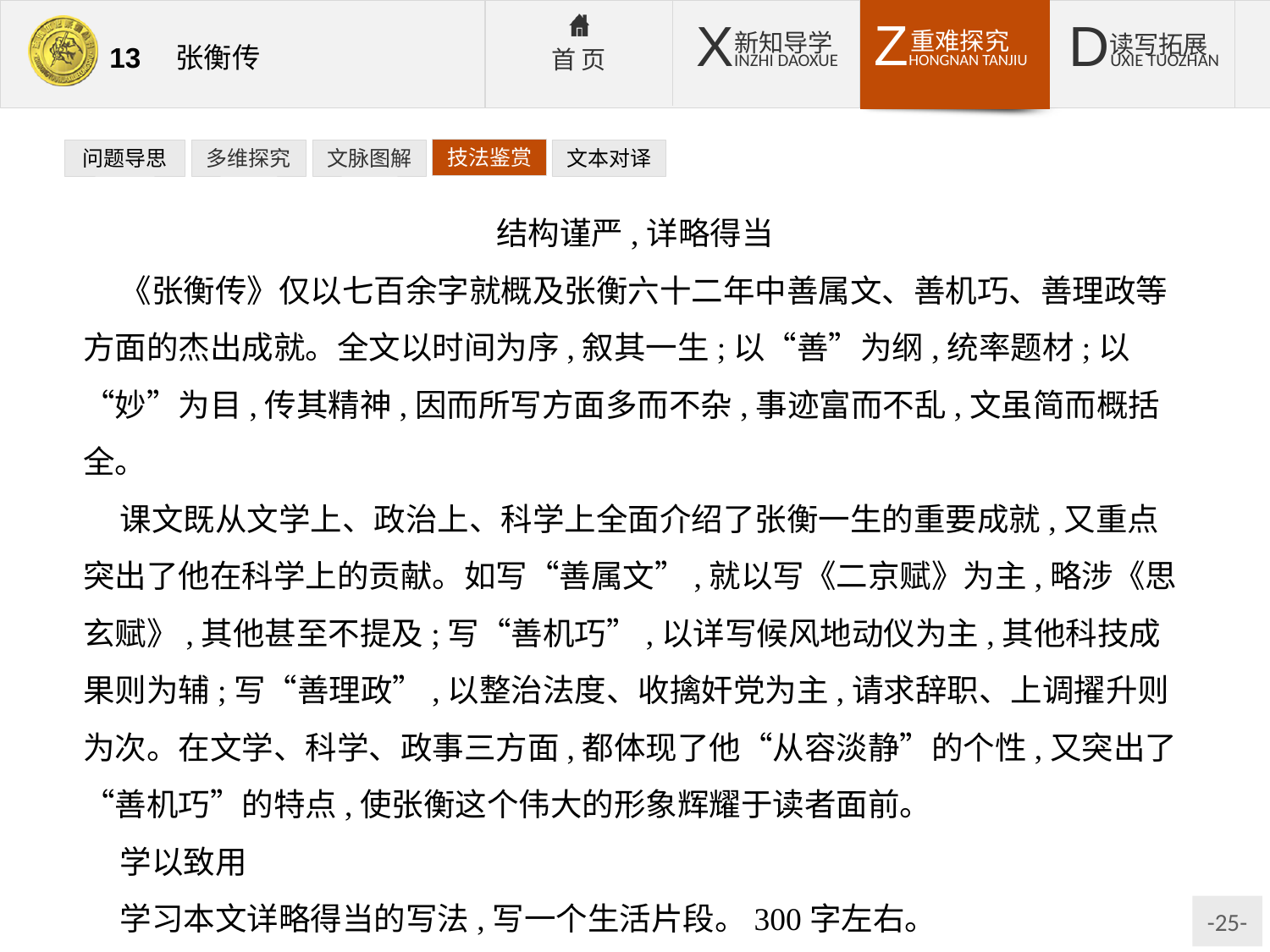

技法鉴赏
文本对译
问题导思
多维探究
文脉图解
结构谨严,详略得当
《张衡传》仅以七百余字就概及张衡六十二年中善属文、善机巧、善理政等方面的杰出成就。全文以时间为序,叙其一生;以“善”为纲,统率题材;以“妙”为目,传其精神,因而所写方面多而不杂,事迹富而不乱,文虽简而概括全。
课文既从文学上、政治上、科学上全面介绍了张衡一生的重要成就,又重点突出了他在科学上的贡献。如写“善属文”,就以写《二京赋》为主,略涉《思玄赋》,其他甚至不提及;写“善机巧”,以详写候风地动仪为主,其他科技成果则为辅;写“善理政”,以整治法度、收擒奸党为主,请求辞职、上调擢升则为次。在文学、科学、政事三方面,都体现了他“从容淡静”的个性,又突出了“善机巧”的特点,使张衡这个伟大的形象辉耀于读者面前。
学以致用
学习本文详略得当的写法,写一个生活片段。300字左右。